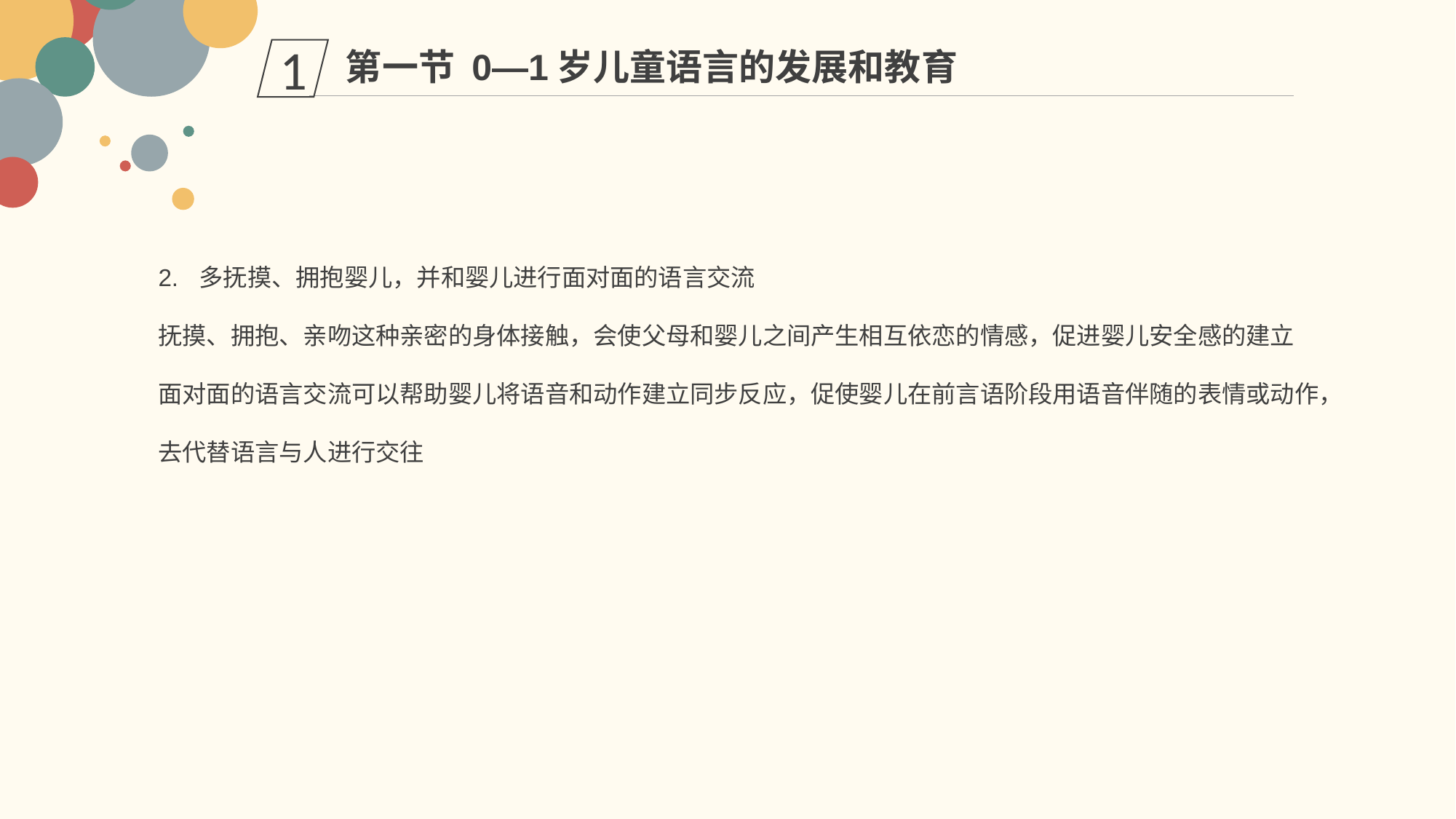

第一节 0—1岁儿童语言的发展和教育
1
多抚摸、拥抱婴儿，并和婴儿进行面对面的语言交流
抚摸、拥抱、亲吻这种亲密的身体接触，会使父母和婴儿之间产生相互依恋的情感，促进婴儿安全感的建立
面对面的语言交流可以帮助婴儿将语音和动作建立同步反应，促使婴儿在前言语阶段用语音伴随的表情或动作，去代替语言与人进行交往